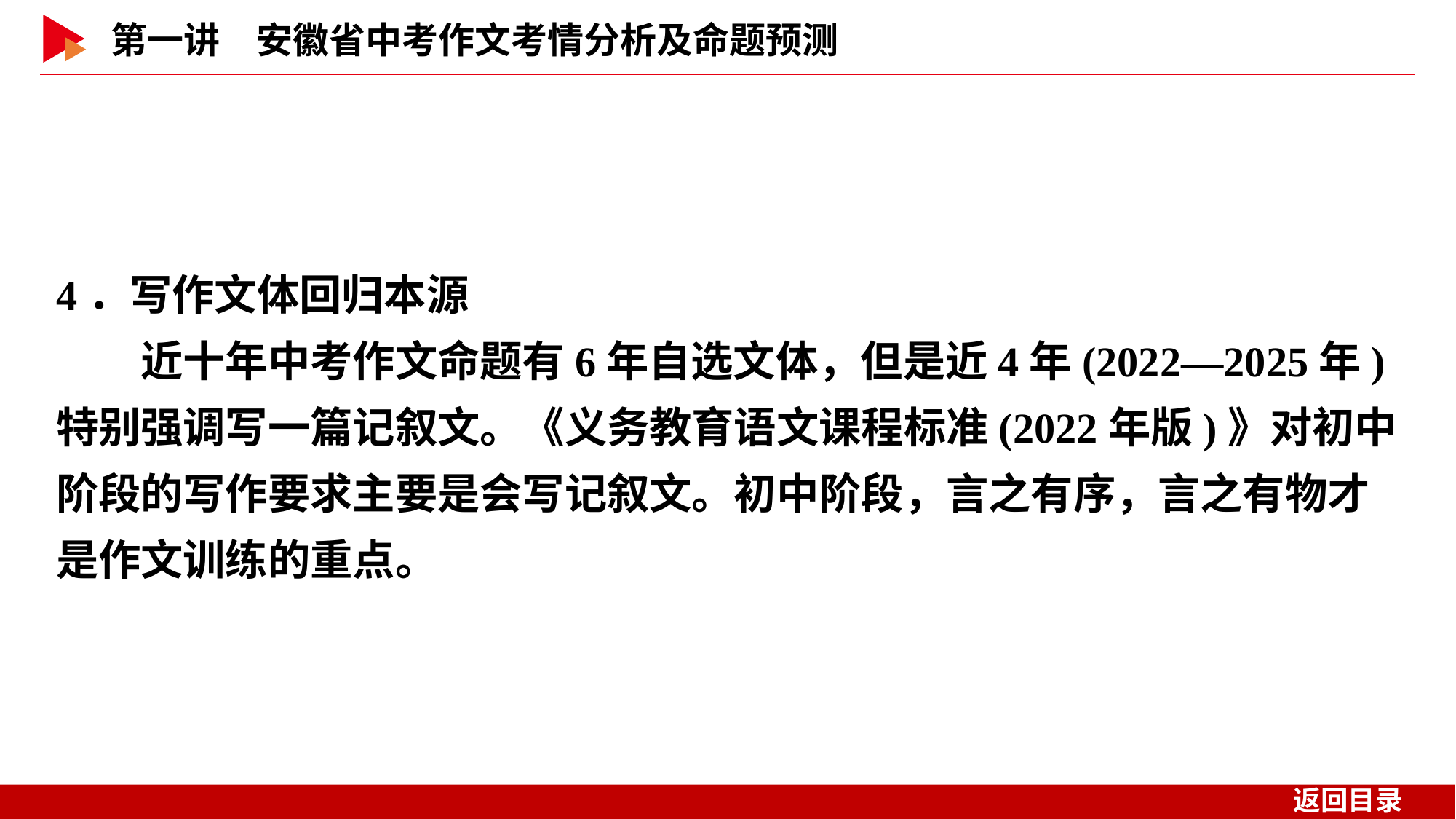

4．写作文体回归本源
　　近十年中考作文命题有6年自选文体，但是近4年(2022—2025年)特别强调写一篇记叙文。《义务教育语文课程标准(2022年版)》对初中阶段的写作要求主要是会写记叙文。初中阶段，言之有序，言之有物才是作文训练的重点。